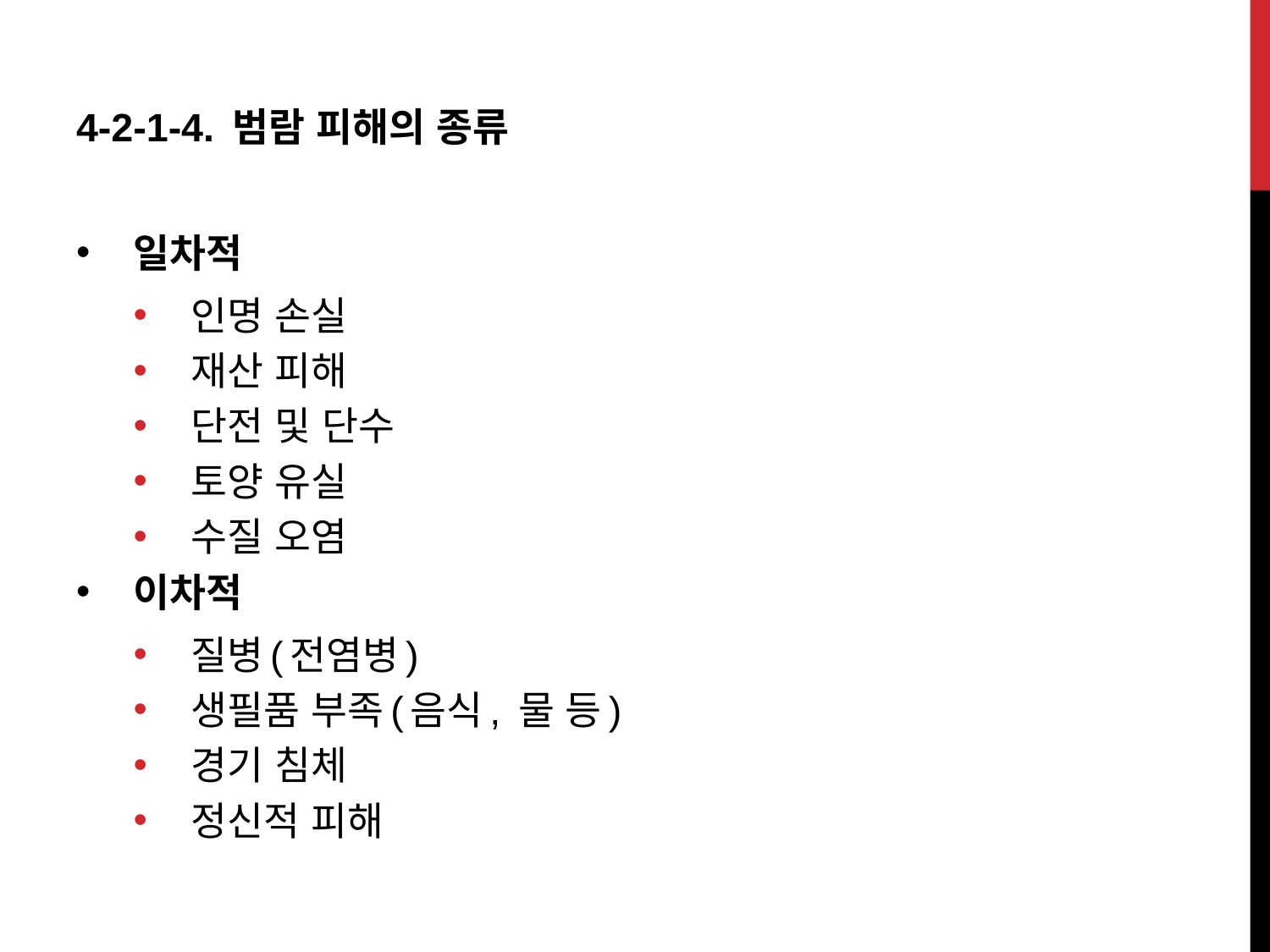

4-2-1-4. 범람 피해의 종류

일차적
인명 손실
재산 피해
단전 및 단수
토양 유실
수질 오염
이차적
질병(전염병)
생필품 부족(음식, 물 등)
경기 침체
정신적 피해